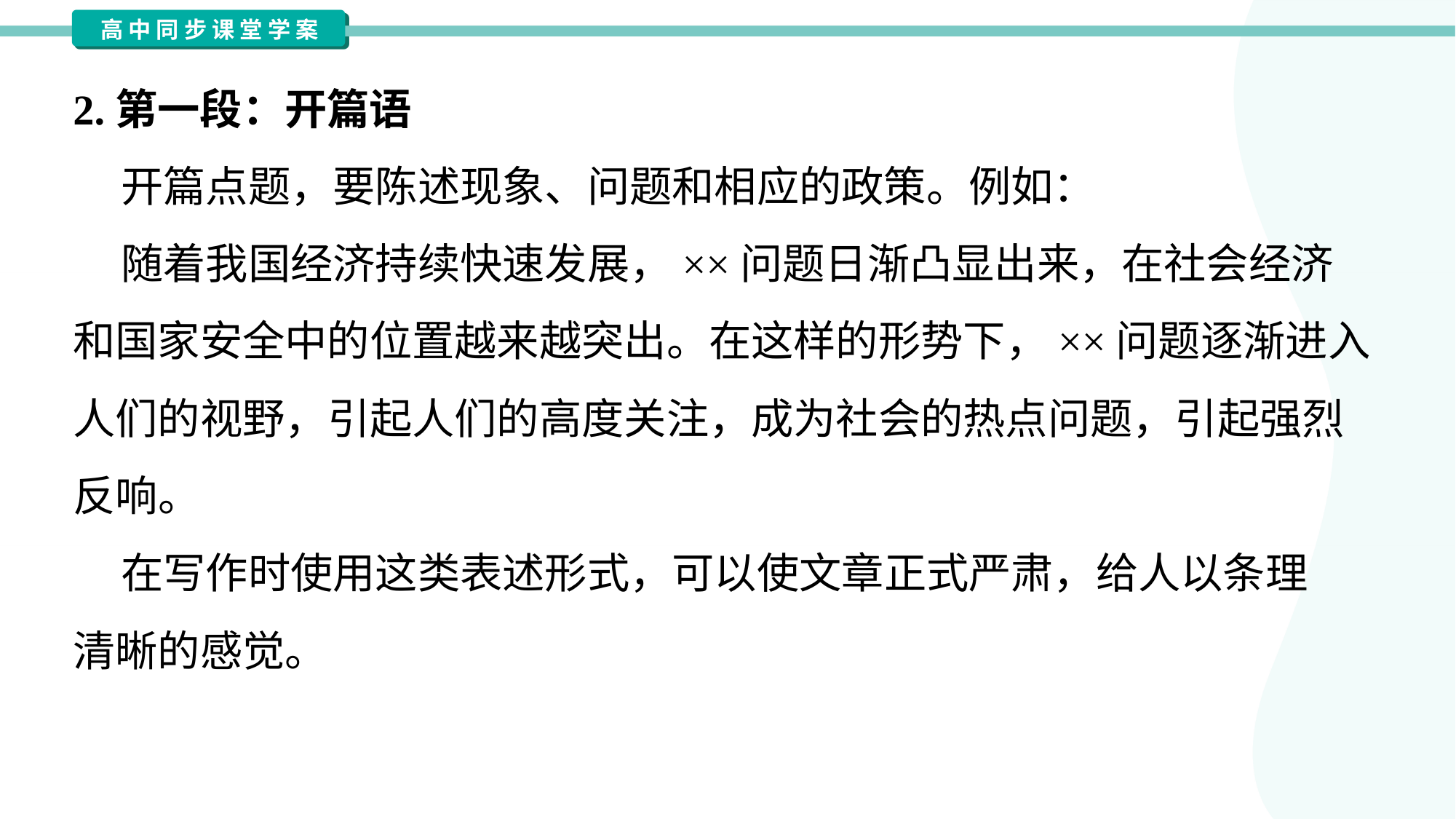

2.第一段：开篇语
    开篇点题，要陈述现象、问题和相应的政策。例如：
    随着我国经济持续快速发展，××问题日渐凸显出来，在社会经济
和国家安全中的位置越来越突出。在这样的形势下，××问题逐渐进入
人们的视野，引起人们的高度关注，成为社会的热点问题，引起强烈
反响。
    在写作时使用这类表述形式，可以使文章正式严肃，给人以条理
清晰的感觉。